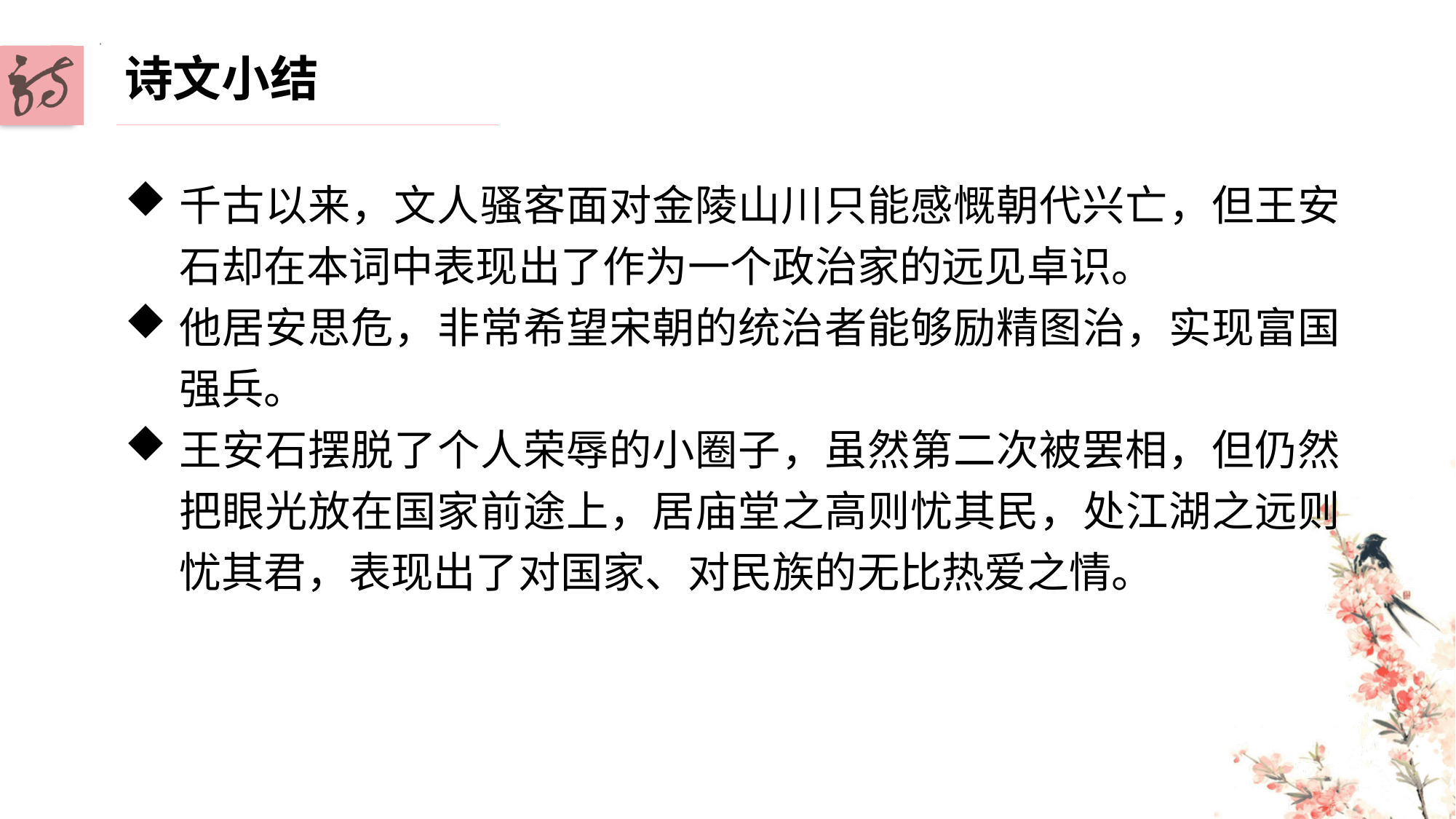

诗文小结
千古以来，文人骚客面对金陵山川只能感慨朝代兴亡，但王安石却在本词中表现出了作为一个政治家的远见卓识。
他居安思危，非常希望宋朝的统治者能够励精图治，实现富国强兵。
王安石摆脱了个人荣辱的小圈子，虽然第二次被罢相，但仍然把眼光放在国家前途上，居庙堂之高则忧其民，处江湖之远则忧其君，表现出了对国家、对民族的无比热爱之情。